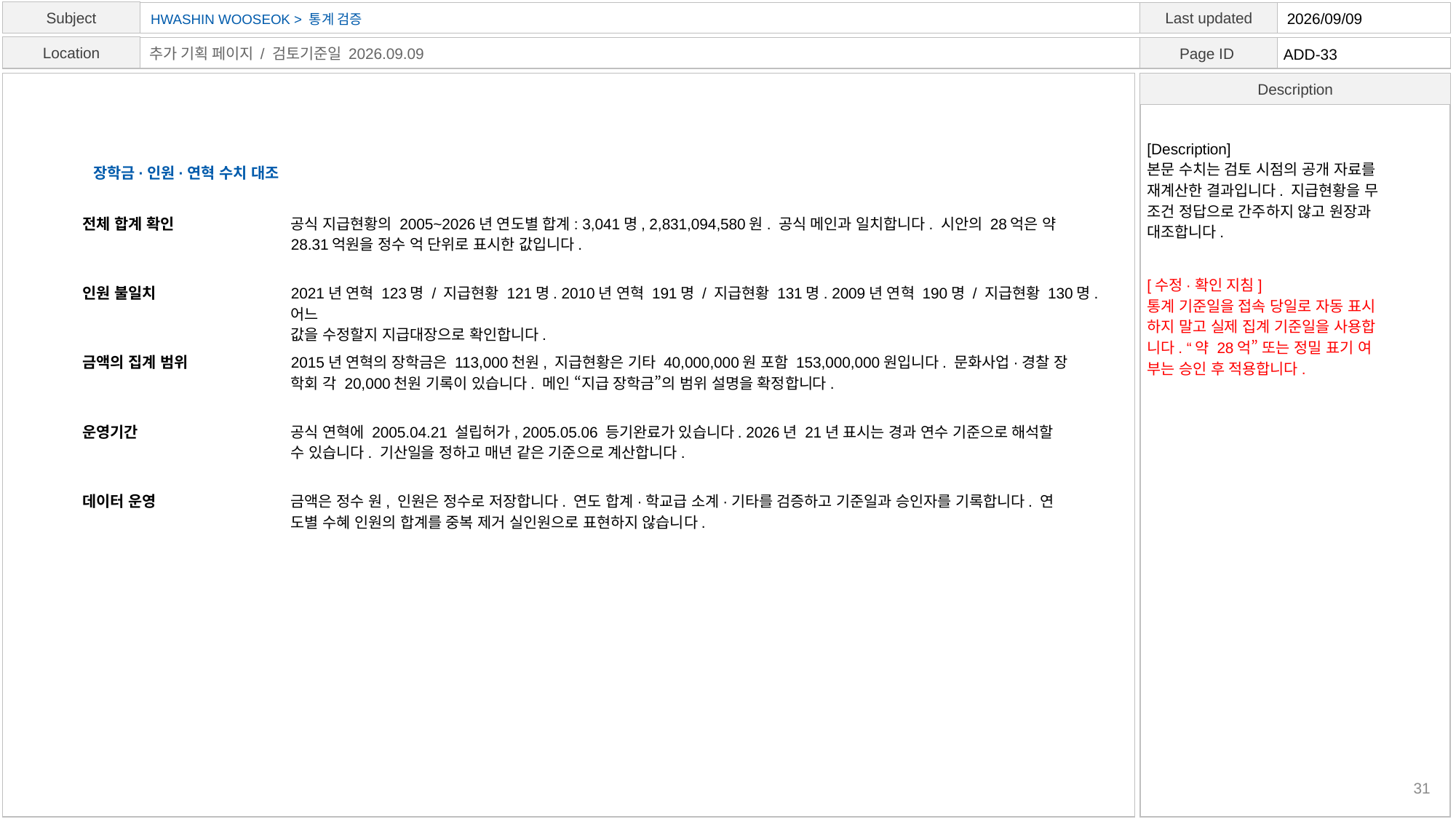

HWASHIN WOOSEOK > 통계 검증
2026/09/09
ADD-33
추가 기획 페이지 / 검토기준일 2026.09.09
[Description]
본문 수치는 검토 시점의 공개 자료를
재계산한 결과입니다. 지급현황을 무
조건 정답으로 간주하지 않고 원장과
대조합니다.
장학금·인원·연혁 수치 대조
전체 합계 확인
공식 지급현황의 2005~2026년 연도별 합계: 3,041명, 2,831,094,580원. 공식 메인과 일치합니다. 시안의 28억은 약
28.31억원을 정수 억 단위로 표시한 값입니다.
[수정·확인 지침]
통계 기준일을 접속 당일로 자동 표시
하지 말고 실제 집계 기준일을 사용합
니다. “약 28억” 또는 정밀 표기 여
부는 승인 후 적용합니다.
인원 불일치
2021년 연혁 123명 / 지급현황 121명. 2010년 연혁 191명 / 지급현황 131명. 2009년 연혁 190명 / 지급현황 130명. 어느
값을 수정할지 지급대장으로 확인합니다.
금액의 집계 범위
2015년 연혁의 장학금은 113,000천원, 지급현황은 기타 40,000,000원 포함 153,000,000원입니다. 문화사업·경찰 장
학회 각 20,000천원 기록이 있습니다. 메인 “지급 장학금”의 범위 설명을 확정합니다.
운영기간
공식 연혁에 2005.04.21 설립허가, 2005.05.06 등기완료가 있습니다. 2026년 21년 표시는 경과 연수 기준으로 해석할
수 있습니다. 기산일을 정하고 매년 같은 기준으로 계산합니다.
데이터 운영
금액은 정수 원, 인원은 정수로 저장합니다. 연도 합계·학교급 소계·기타를 검증하고 기준일과 승인자를 기록합니다. 연
도별 수혜 인원의 합계를 중복 제거 실인원으로 표현하지 않습니다.
31